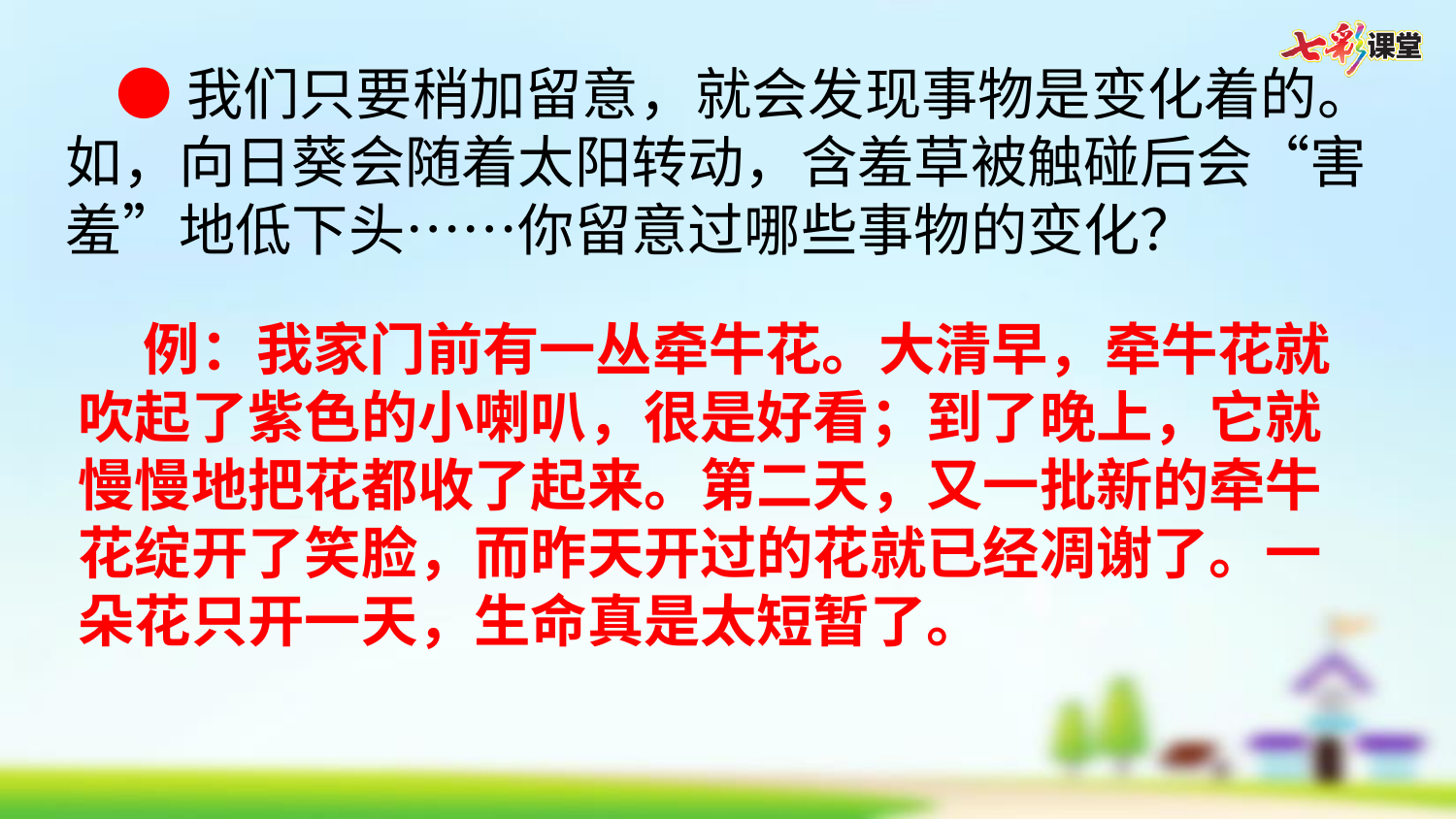

●我们只要稍加留意，就会发现事物是变化着的。如，向日葵会随着太阳转动，含羞草被触碰后会“害羞”地低下头……你留意过哪些事物的变化？
    例：我家门前有一丛牵牛花。大清早，牵牛花就吹起了紫色的小喇叭，很是好看；到了晚上，它就慢慢地把花都收了起来。第二天，又一批新的牵牛花绽开了笑脸，而昨天开过的花就已经凋谢了。一朵花只开一天，生命真是太短暂了。